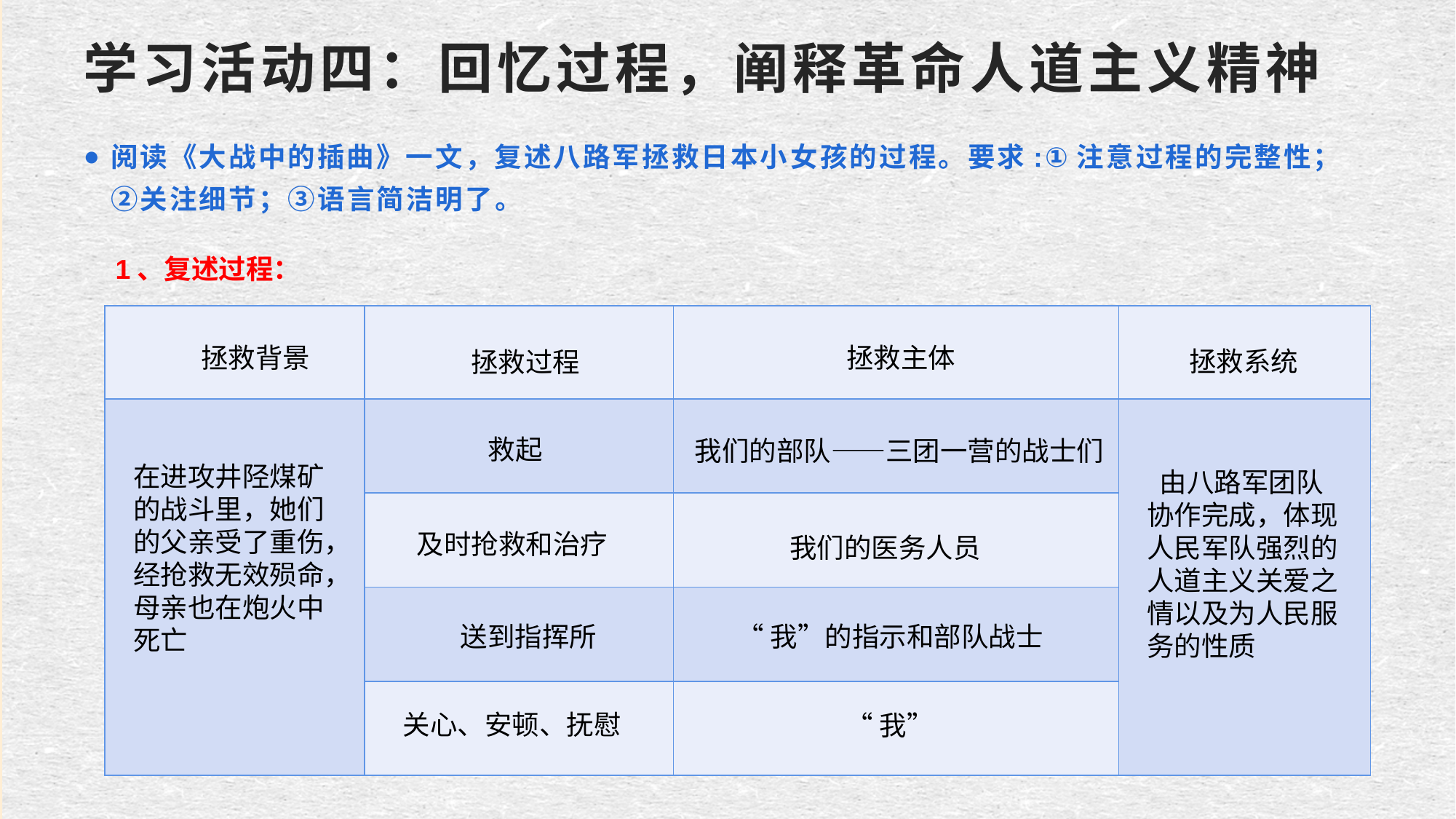

# 学习活动四：回忆过程，阐释革命人道主义精神
阅读《大战中的插曲》一文，复述八路军拯救日本小女孩的过程。要求:①注意过程的完整性；②关注细节；③语言简洁明了。
1、复述过程：
|  |  |  |  |
| --- | --- | --- | --- |
|  |  |  |  |
|  |  |  |  |
|  |  |  |  |
|  |  |  |  |
拯救背景
拯救主体
拯救系统
拯救过程
救起
我们的部队——三团一营的战士们
在进攻井陉煤矿的战斗里，她们的父亲受了重伤，经抢救无效殒命，母亲也在炮火中死亡
 由八路军团队协作完成，体现人民军队强烈的人道主义关爱之情以及为人民服务的性质

及时抢救和治疗
我们的医务人员
送到指挥所
“我”的指示和部队战士
关心、安顿、抚慰
“我”